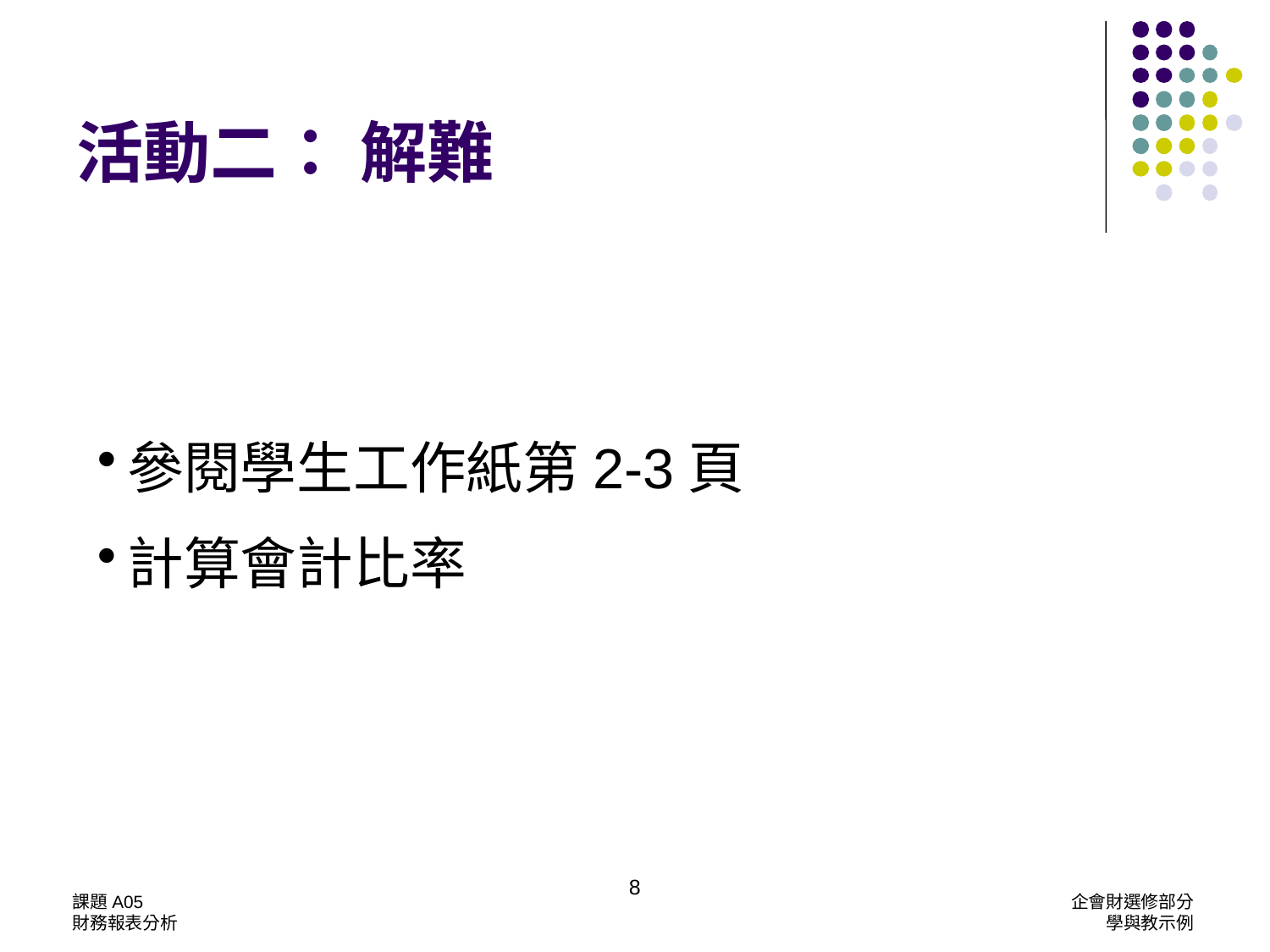

# 活動二： 解難
參閱學生工作紙第2-3頁
計算會計比率

課題A05
財務報表分析

企會財選修部分
學與教示例
8